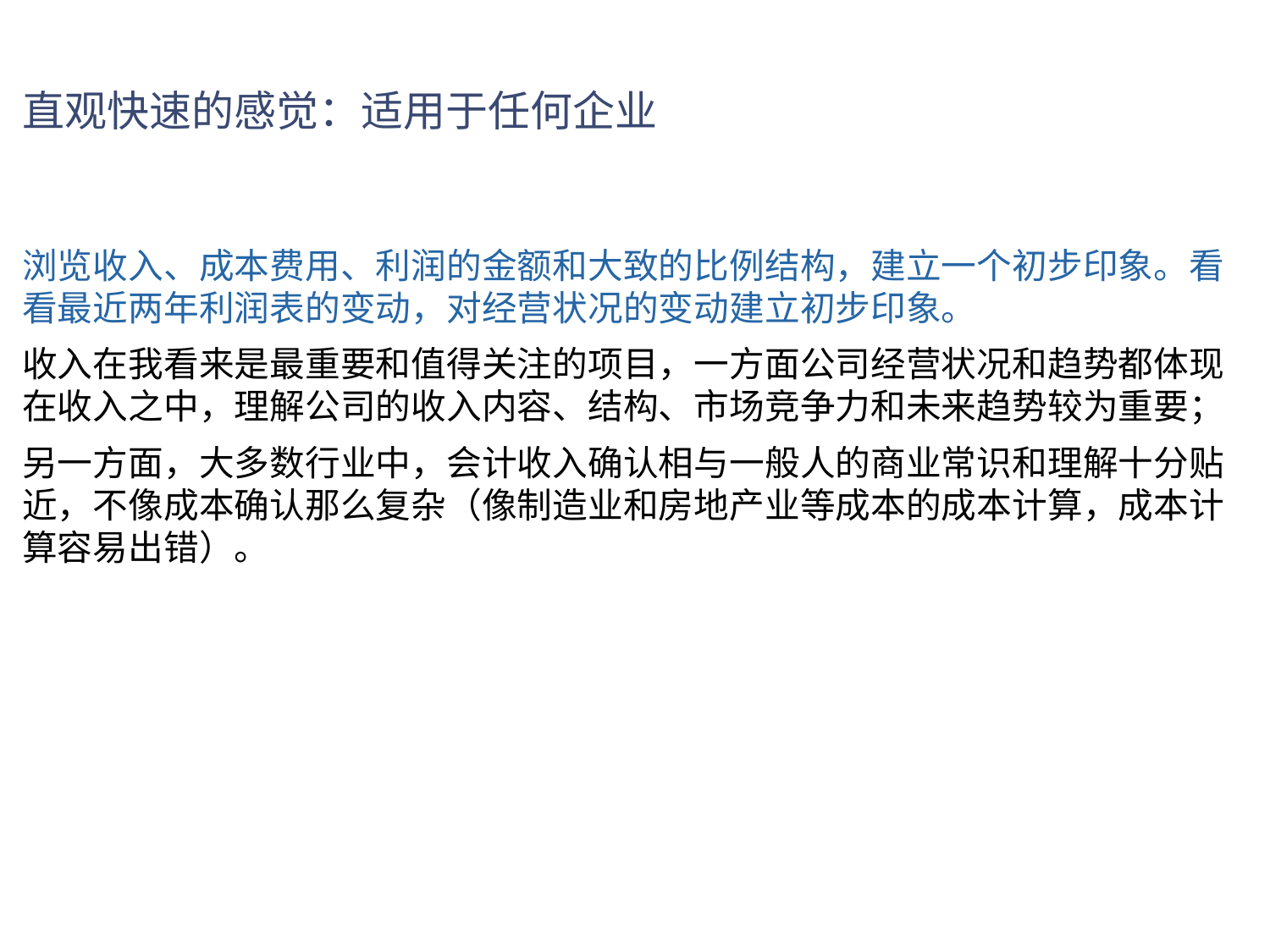

# 直观快速的感觉：适用于任何企业
浏览收入、成本费用、利润的金额和大致的比例结构，建立一个初步印象。看看最近两年利润表的变动，对经营状况的变动建立初步印象。
收入在我看来是最重要和值得关注的项目，一方面公司经营状况和趋势都体现在收入之中，理解公司的收入内容、结构、市场竞争力和未来趋势较为重要；
另一方面，大多数行业中，会计收入确认相与一般人的商业常识和理解十分贴近，不像成本确认那么复杂（像制造业和房地产业等成本的成本计算，成本计算容易出错）。